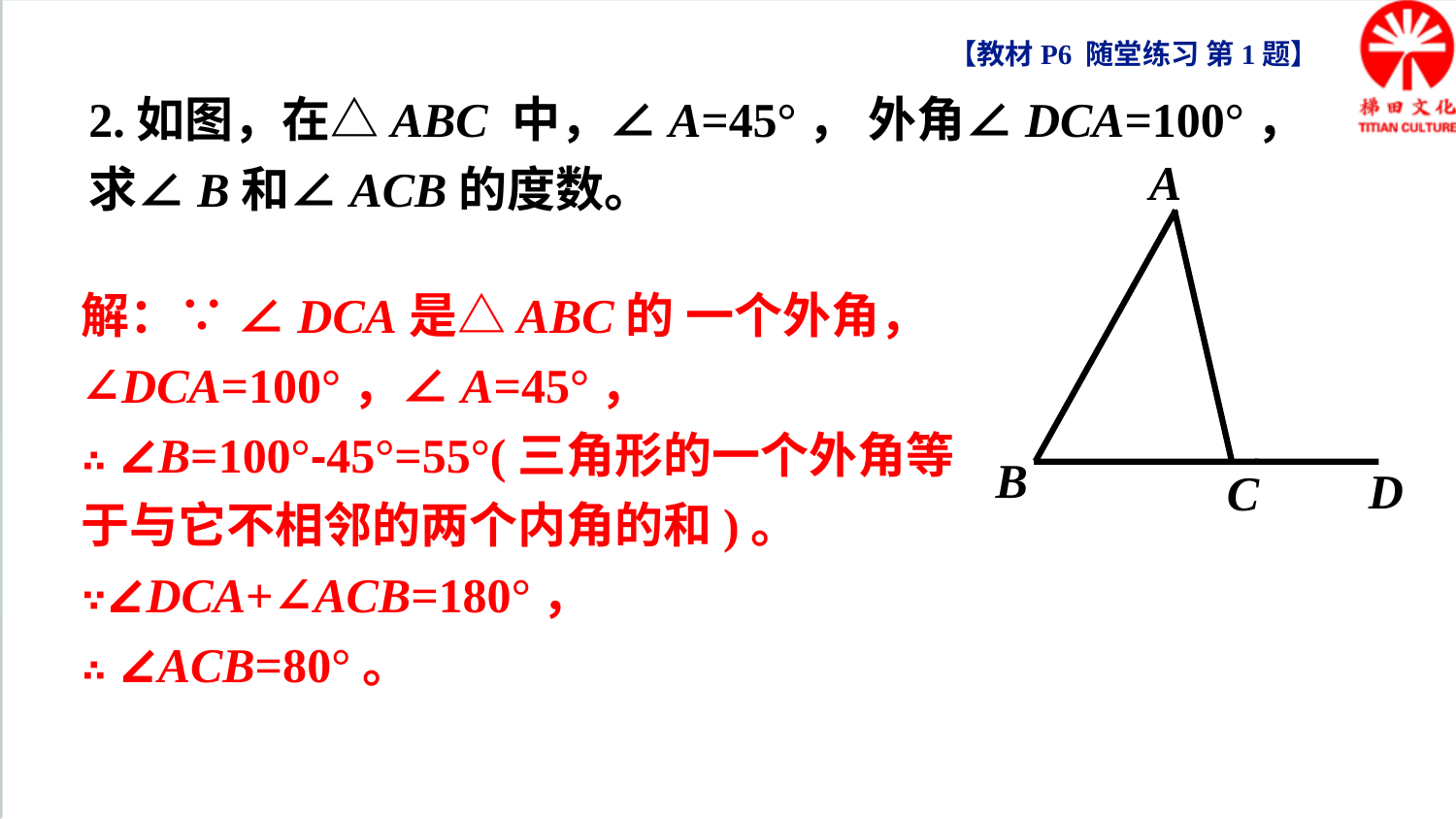

【教材P6 随堂练习 第1题】
2.如图，在△ABC 中，∠A=45°， 外角∠DCA=100°，求∠B和∠ACB的度数。
A

B
D

C

解：∵ ∠DCA是△ABC的 一个外角，
∠DCA=100°，∠A=45°，
∴ ∠B=100°-45°=55°(三角形的一个外角等于与它不相邻的两个内角的和)。
∵∠DCA+∠ACB=180°，
∴ ∠ACB=80°。